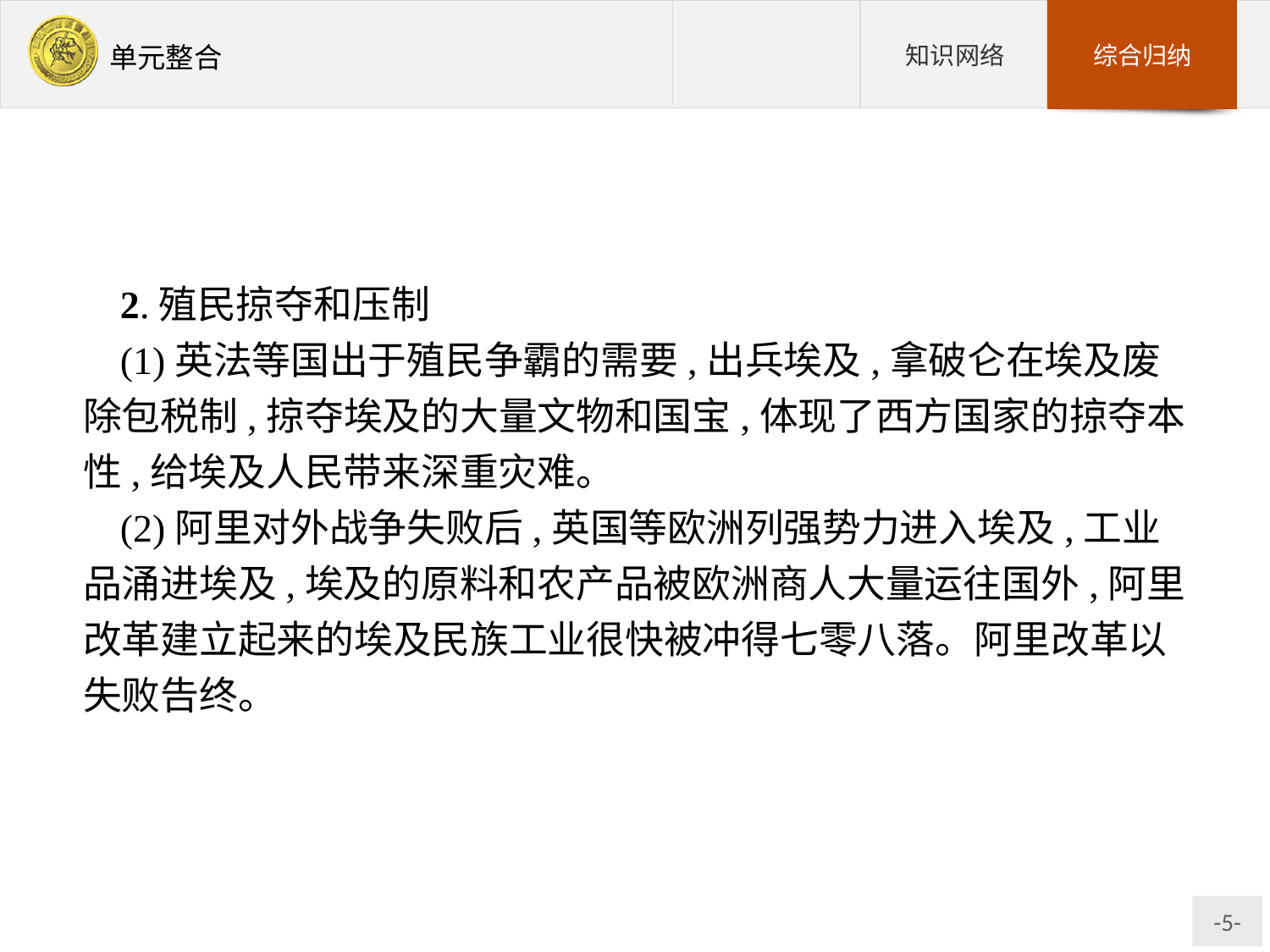

2.殖民掠夺和压制
(1)英法等国出于殖民争霸的需要,出兵埃及,拿破仑在埃及废除包税制,掠夺埃及的大量文物和国宝,体现了西方国家的掠夺本性,给埃及人民带来深重灾难。
(2)阿里对外战争失败后,英国等欧洲列强势力进入埃及,工业品涌进埃及,埃及的原料和农产品被欧洲商人大量运往国外,阿里改革建立起来的埃及民族工业很快被冲得七零八落。阿里改革以失败告终。